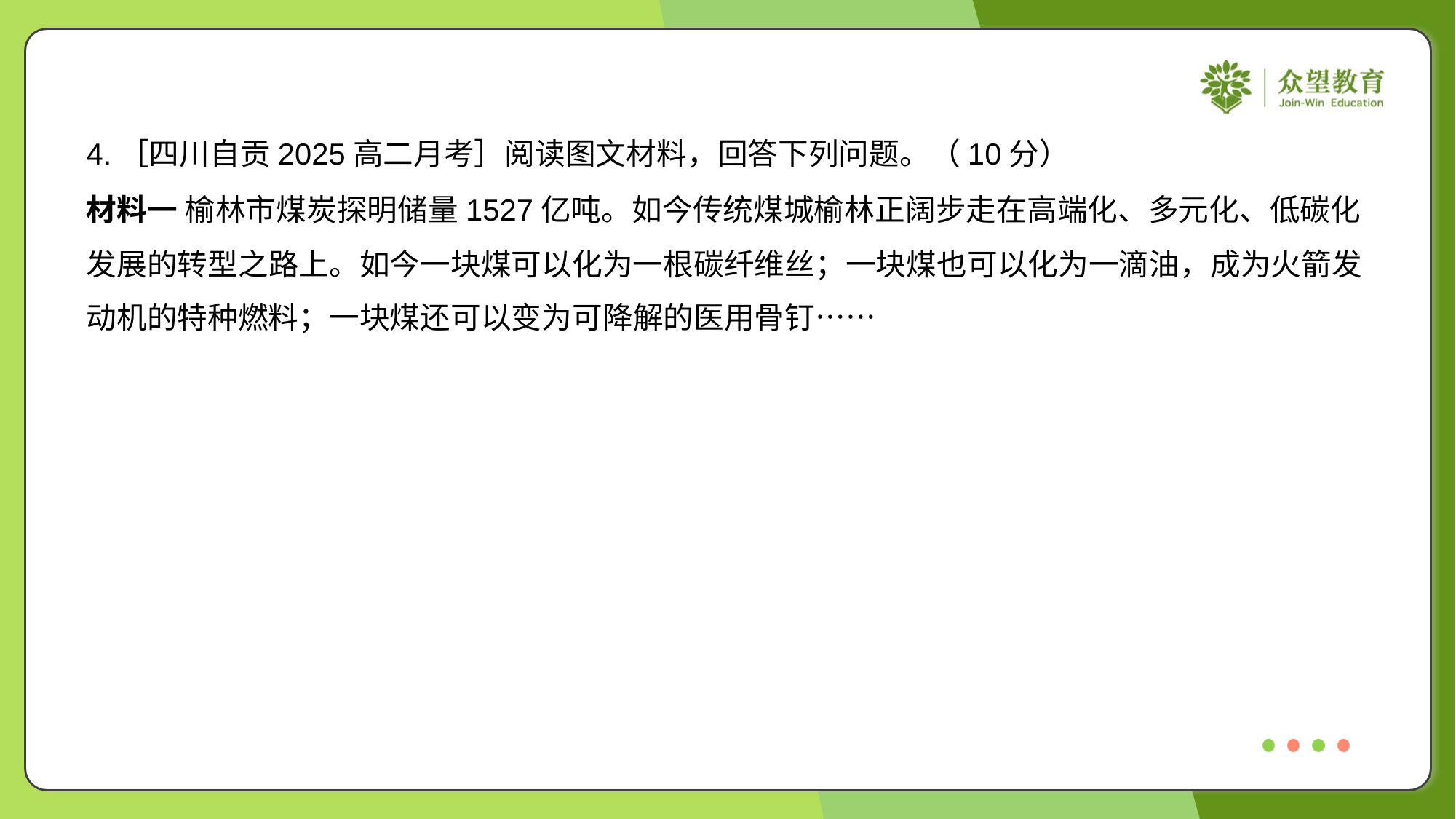

4.［四川自贡2025高二月考］阅读图文材料，回答下列问题。（10分）
材料一 榆林市煤炭探明储量1527亿吨。如今传统煤城榆林正阔步走在高端化、多元化、低碳化
发展的转型之路上。如今一块煤可以化为一根碳纤维丝；一块煤也可以化为一滴油，成为火箭发
动机的特种燃料；一块煤还可以变为可降解的医用骨钉……